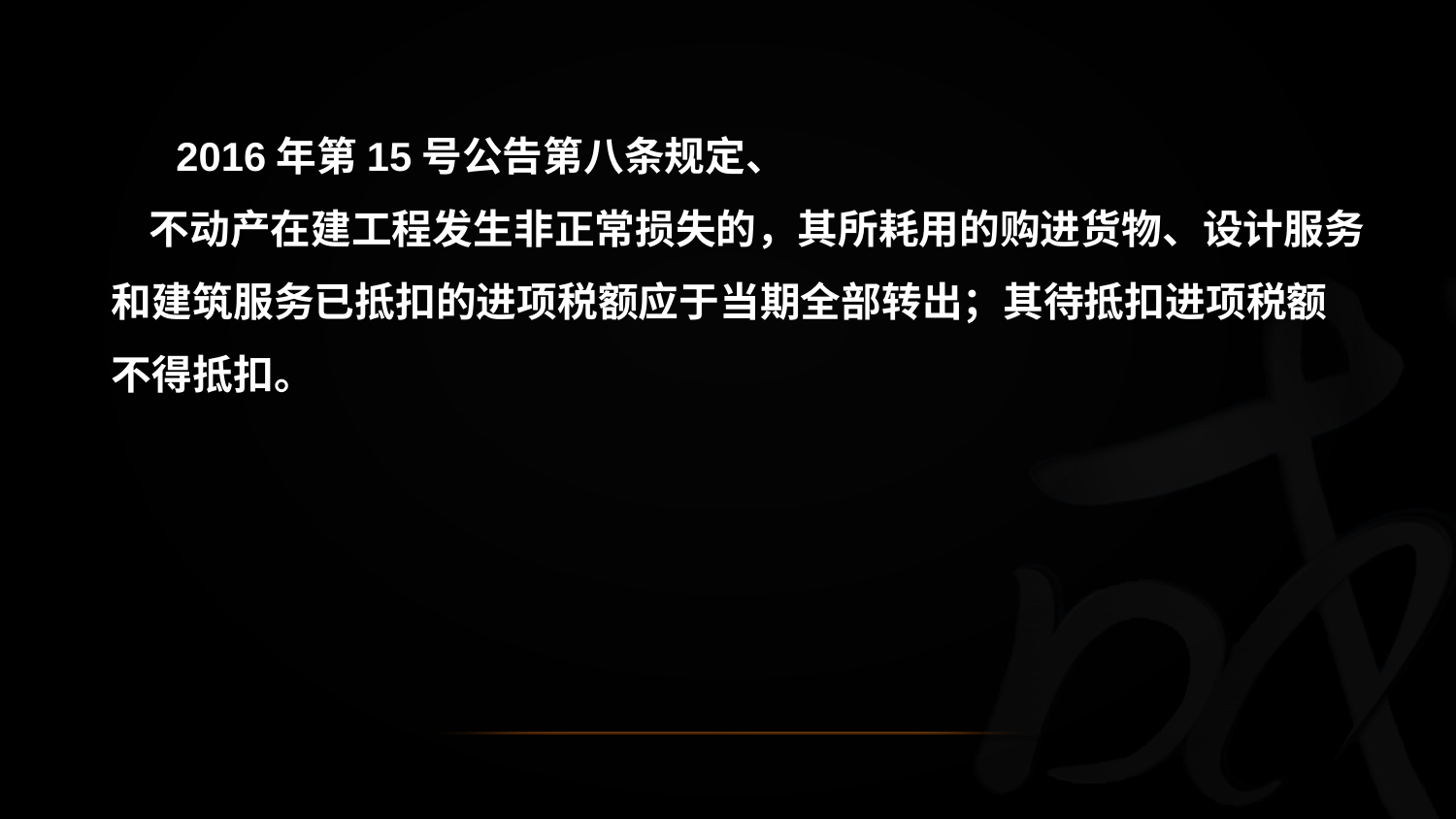

2016年第15号公告第八条规定、
   不动产在建工程发生非正常损失的，其所耗用的购进货物、设计服务和建筑服务已抵扣的进项税额应于当期全部转出；其待抵扣进项税额不得抵扣。